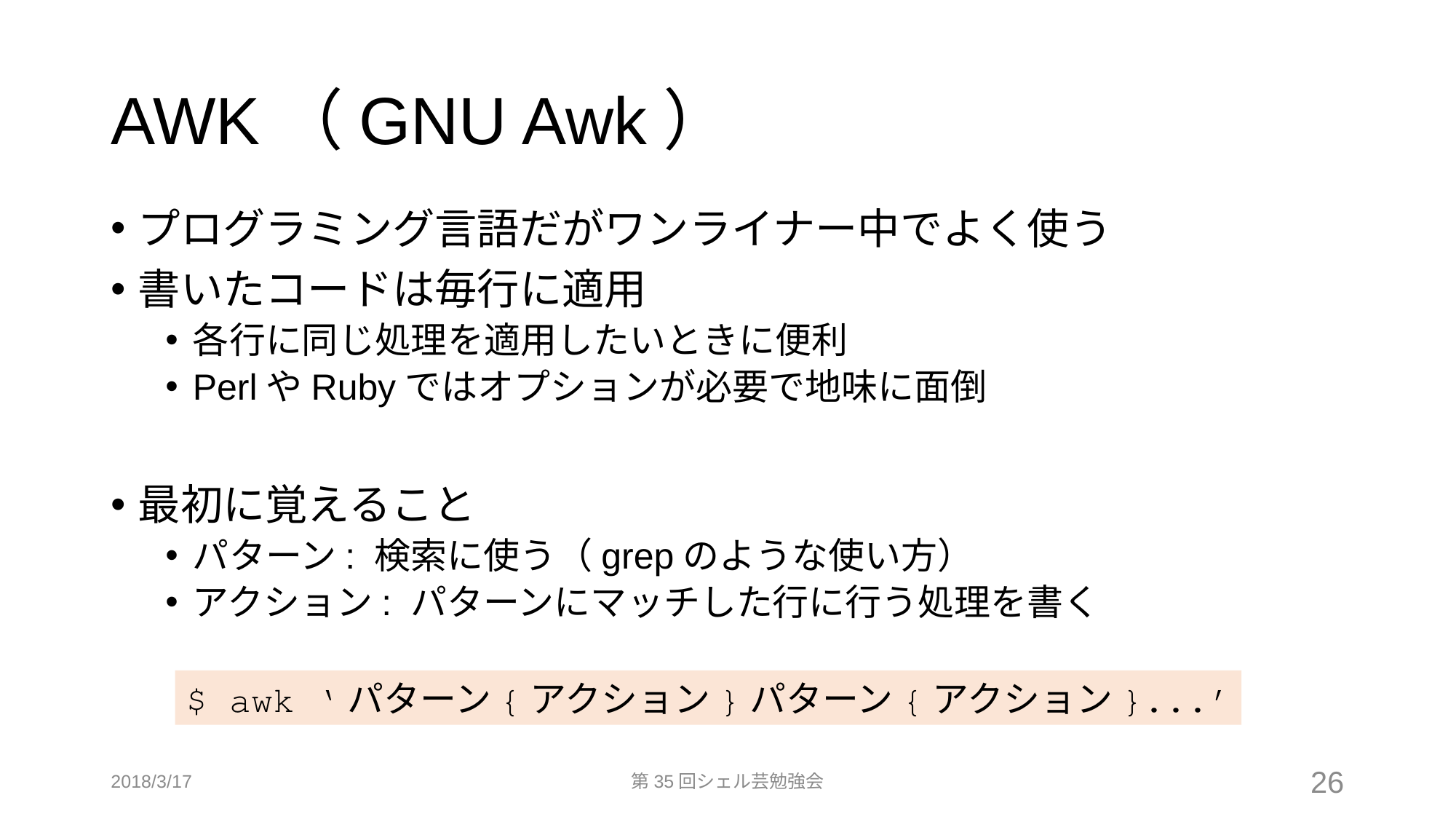

# AWK（GNU Awk）
プログラミング言語だがワンライナー中でよく使う
書いたコードは毎行に適用
各行に同じ処理を適用したいときに便利
PerlやRubyではオプションが必要で地味に面倒

最初に覚えること
パターン: 検索に使う（grepのような使い方）
アクション: パターンにマッチした行に行う処理を書く
$ awk ‘パターン{アクション}パターン{アクション}...’
2018/3/17
第35回シェル芸勉強会
26